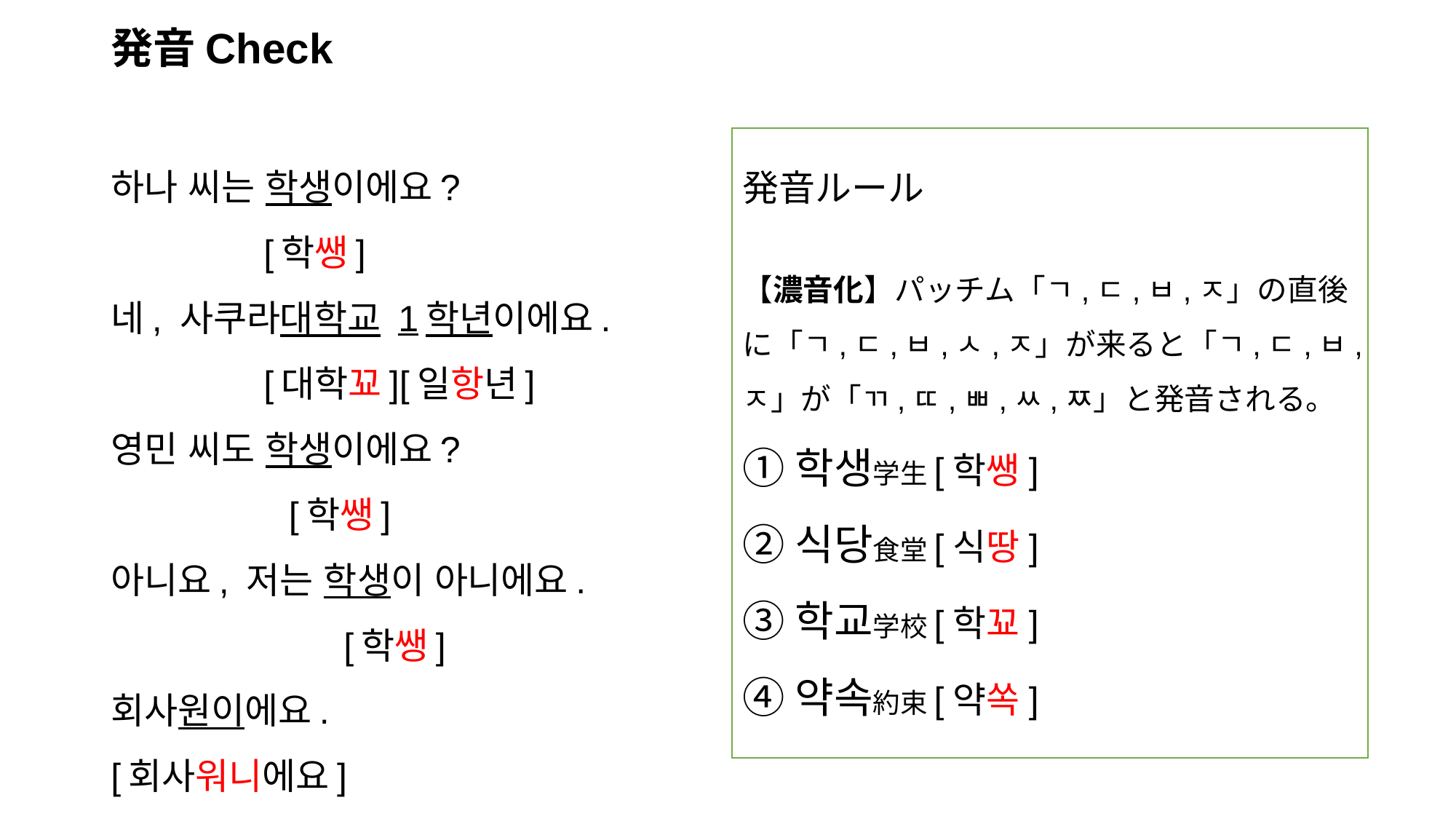

# 発音Check

하나 씨는 학생이에요?
               [학쌩]
네, 사쿠라대학교 1학년이에요.
               [대학꾜][일항년]
영민 씨도 학생이에요?
          　   [학쌩]
아니요, 저는 학생이 아니에요.
                 　 [학쌩]
회사원이에요.
[회사워니에요]
発音ルール

【濃音化】パッチム「ㄱ,ㄷ,ㅂ,ㅈ」の直後に「ㄱ,ㄷ,ㅂ,ㅅ,ㅈ」が来ると「ㄱ,ㄷ,ㅂ,ㅈ」が「ㄲ,ㄸ,ㅃ,ㅆ,ㅉ」と発音される。
①학생学生[학쌩]
②식당食堂[식땅]
③학교学校[학꾜]
④약속約束[약쏙]